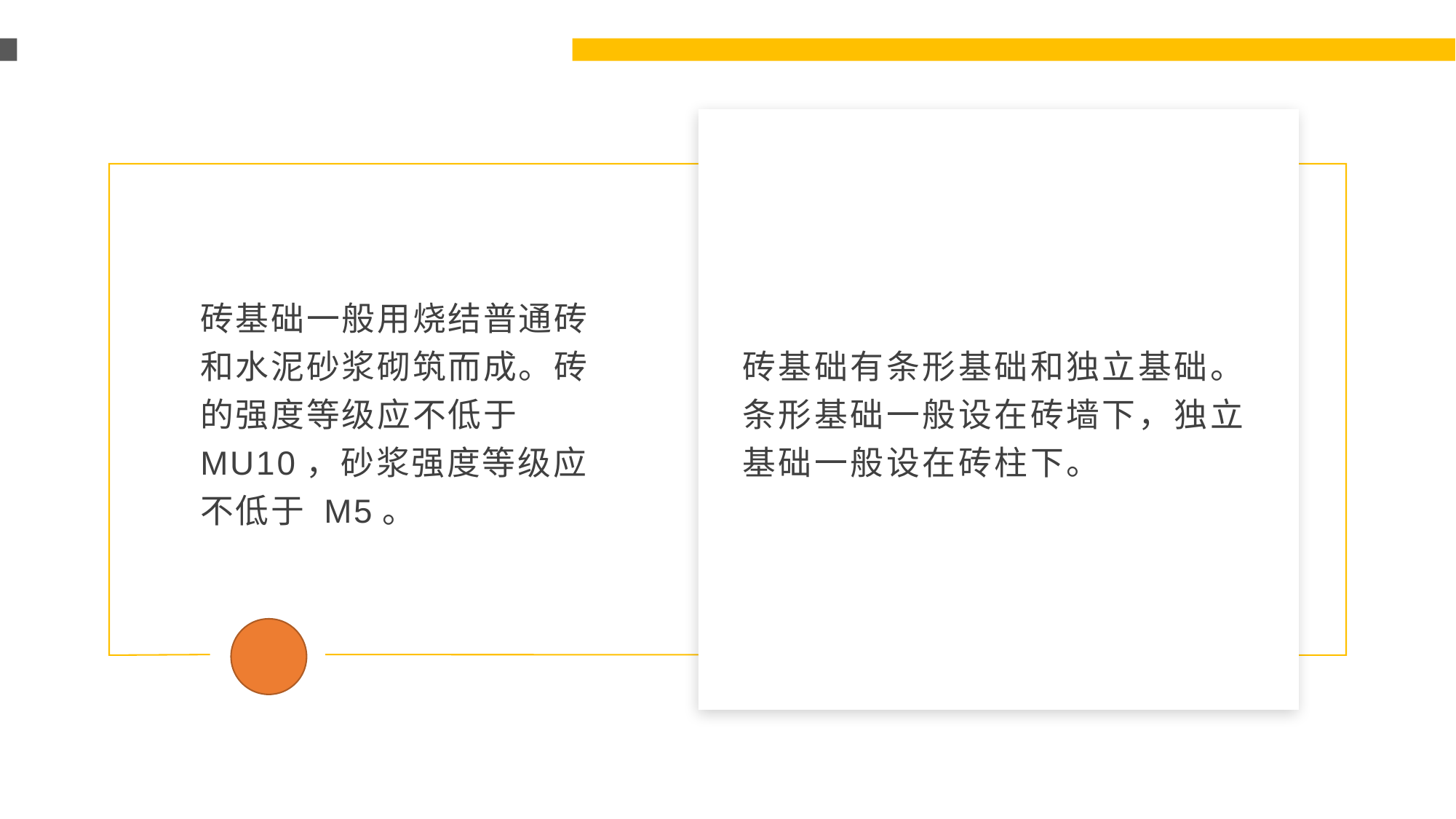

砖基础有条形基础和独立基础。条形基础一般设在砖墙下，独立基础一般设在砖柱下。

砖基础一般用烧结普通砖和水泥砂浆砌筑而成。砖的强度等级应不低于 MU10，砂浆强度等级应不低于 M5。